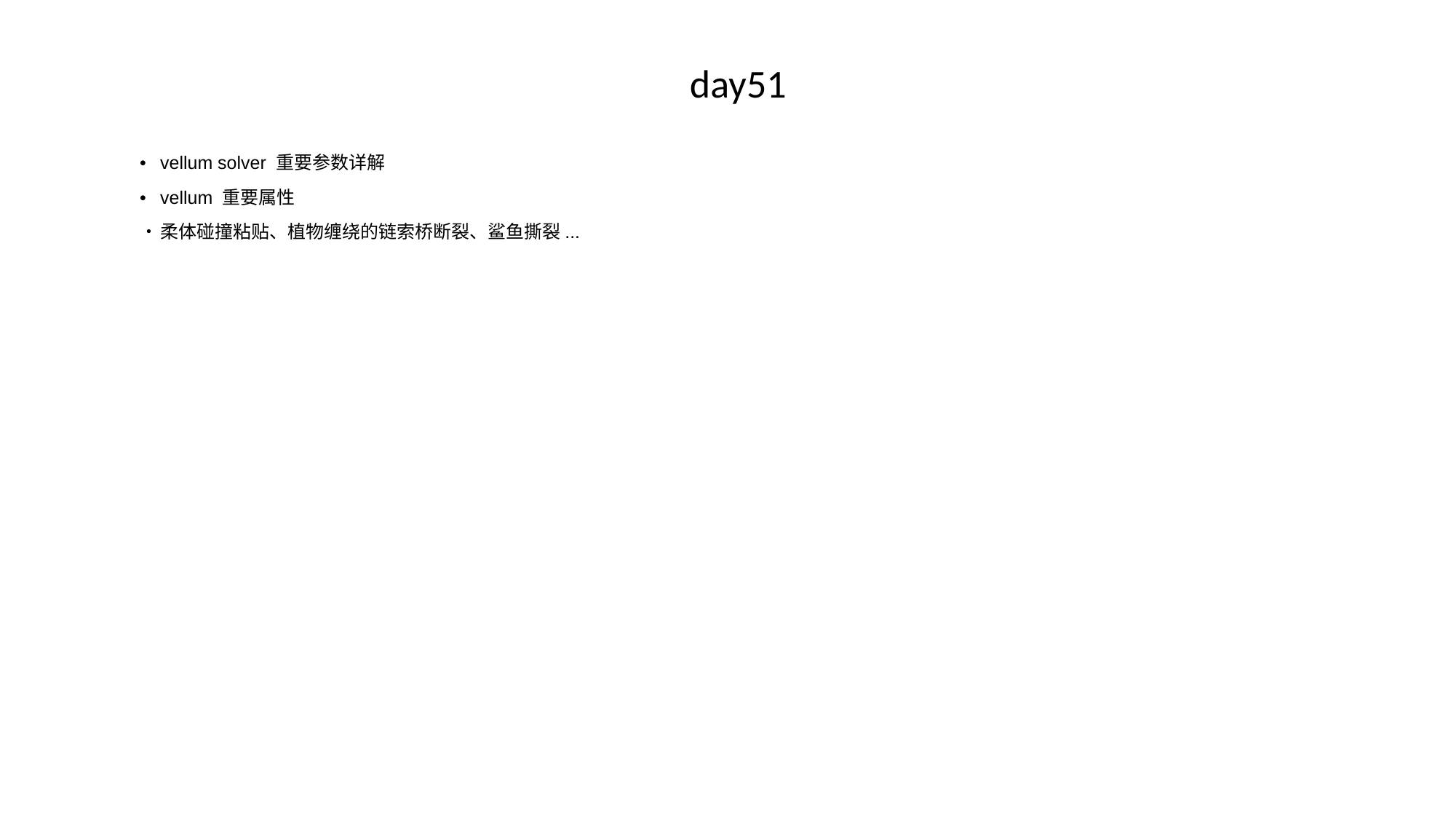

# day51
•	vellum solver 重要参数详解
•	vellum 重要属性
•	柔体碰撞粘贴、植物缠绕的链索桥断裂、鲨鱼撕裂...